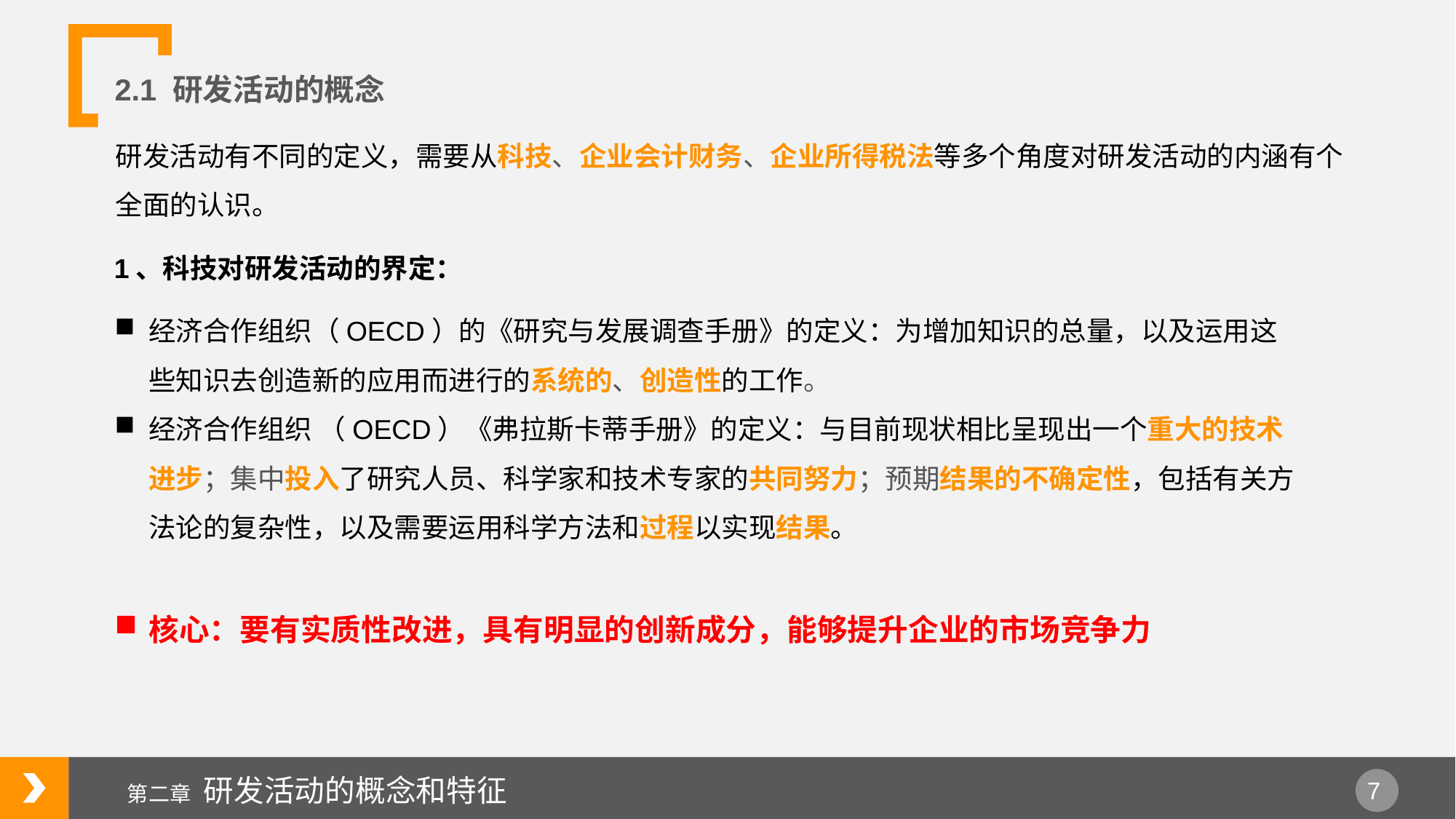

2.1 研发活动的概念
研发活动有不同的定义，需要从科技、企业会计财务、企业所得税法等多个角度对研发活动的内涵有个全面的认识。
1、科技对研发活动的界定：
经济合作组织（OECD）的《研究与发展调查手册》的定义：为增加知识的总量，以及运用这些知识去创造新的应用而进行的系统的、创造性的工作。
经济合作组织 （OECD）《弗拉斯卡蒂手册》的定义：与目前现状相比呈现出一个重大的技术进步；集中投入了研究人员、科学家和技术专家的共同努力；预期结果的不确定性，包括有关方法论的复杂性，以及需要运用科学方法和过程以实现结果。

核心：要有实质性改进，具有明显的创新成分，能够提升企业的市场竞争力